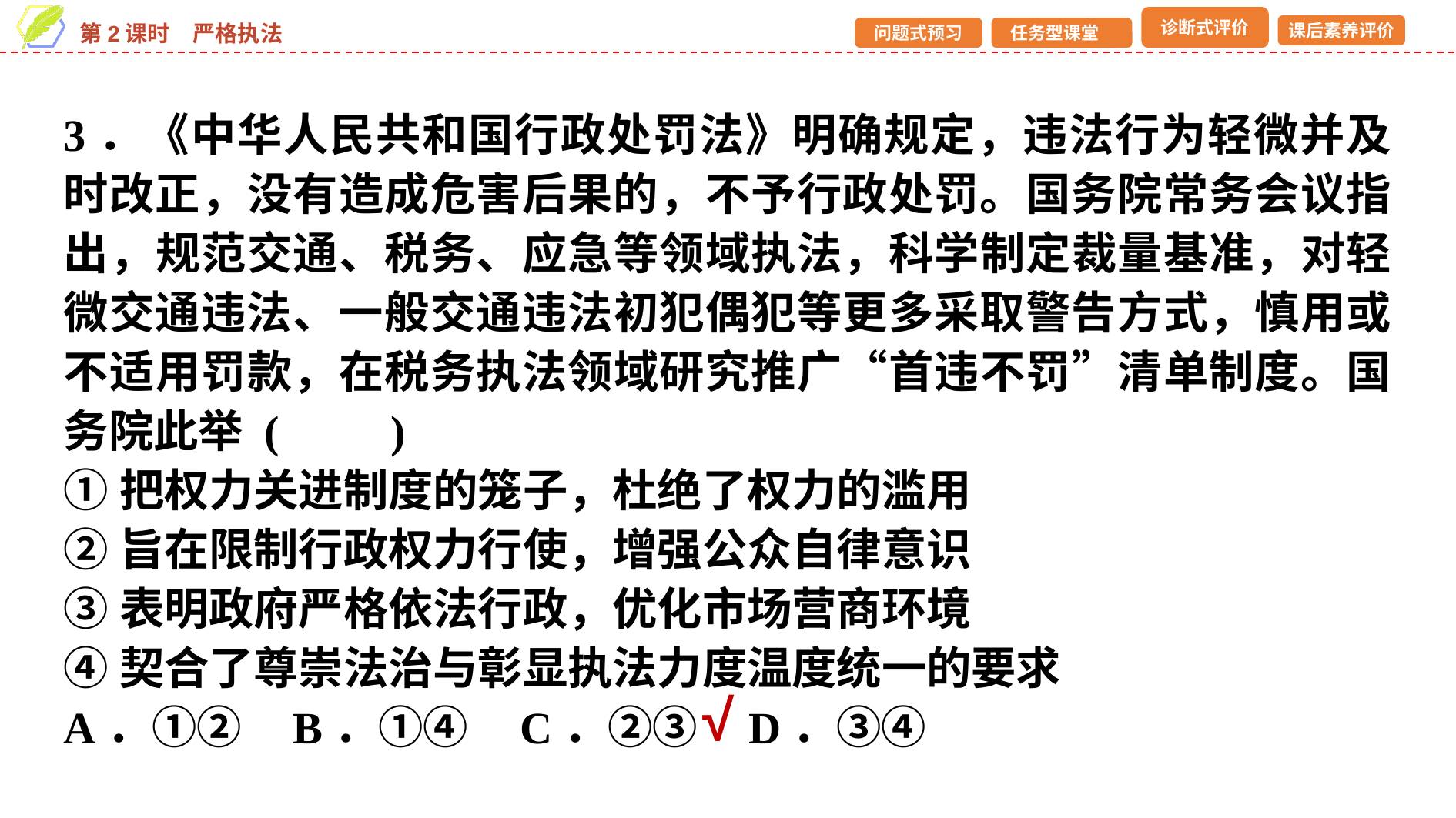

3．《中华人民共和国行政处罚法》明确规定，违法行为轻微并及时改正，没有造成危害后果的，不予行政处罚。国务院常务会议指出，规范交通、税务、应急等领域执法，科学制定裁量基准，对轻微交通违法、一般交通违法初犯偶犯等更多采取警告方式，慎用或不适用罚款，在税务执法领域研究推广“首违不罚”清单制度。国务院此举 (　　)
①把权力关进制度的笼子，杜绝了权力的滥用
②旨在限制行政权力行使，增强公众自律意识
③表明政府严格依法行政，优化市场营商环境
④契合了尊崇法治与彰显执法力度温度统一的要求
A．①②    B．①④    C．②③    D．③④
√